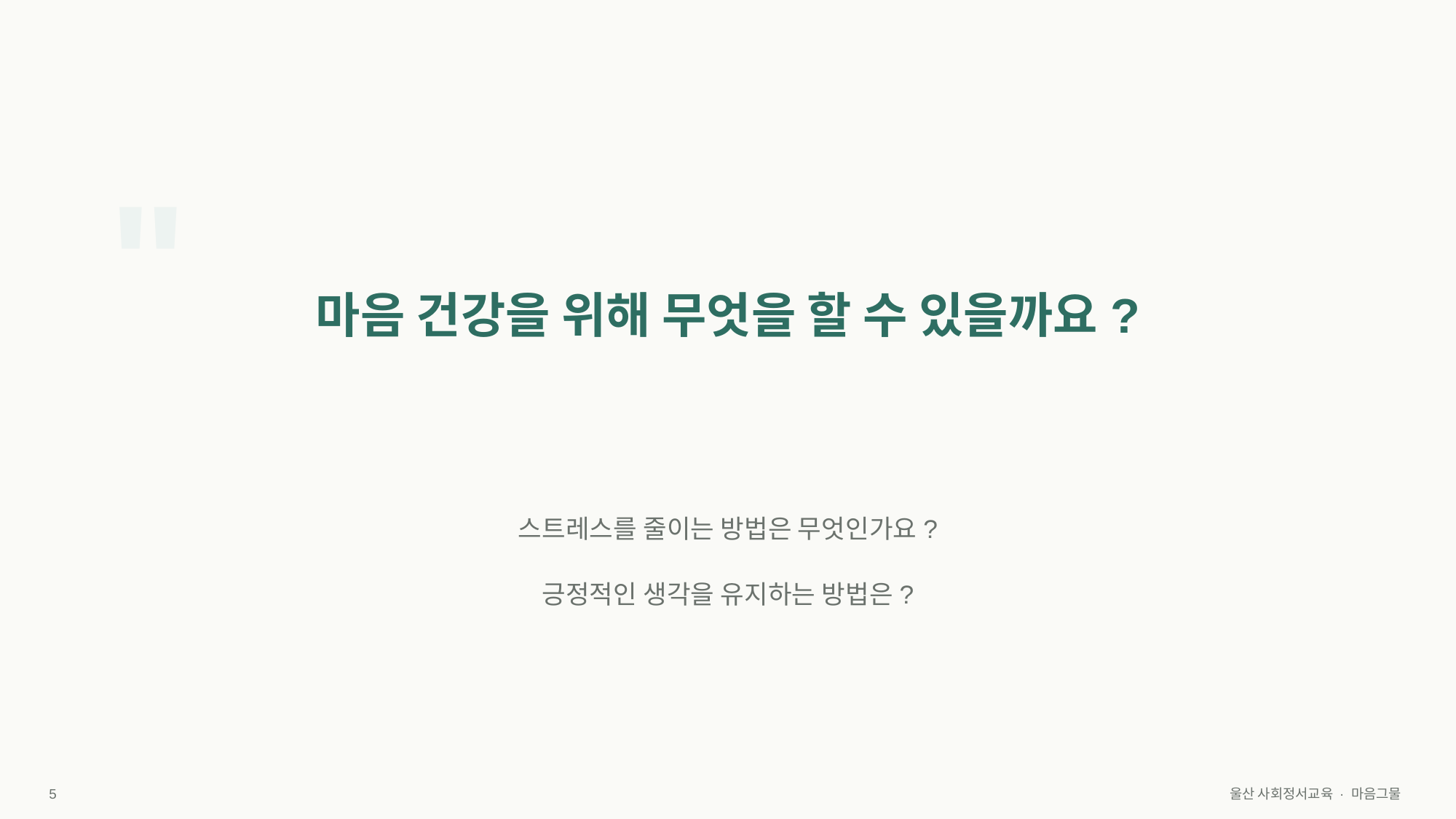

"
마음 건강을 위해 무엇을 할 수 있을까요?
스트레스를 줄이는 방법은 무엇인가요?
긍정적인 생각을 유지하는 방법은?
5
울산 사회정서교육 · 마음그물